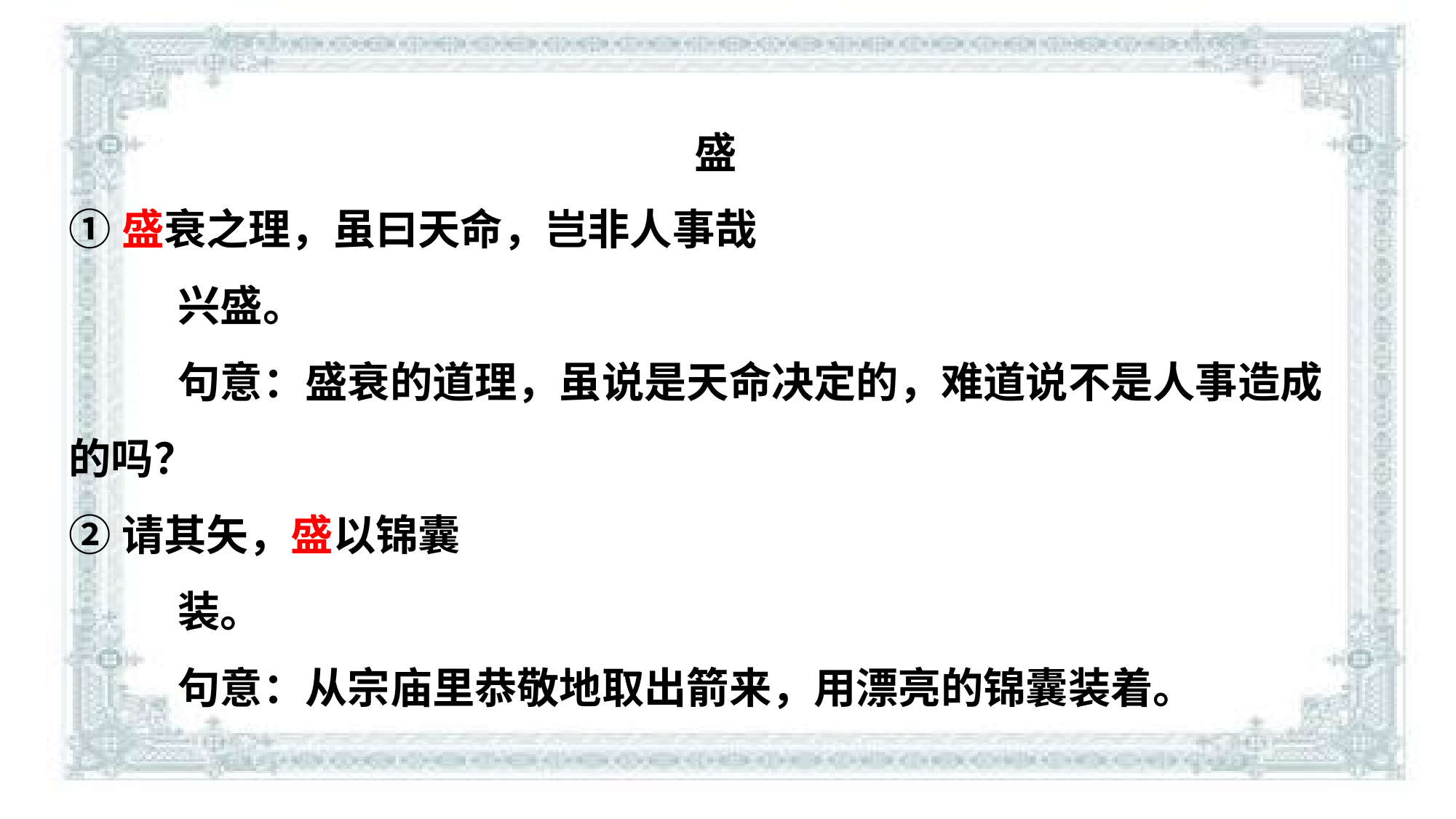

盛
①盛衰之理，虽曰天命，岂非人事哉
	兴盛。
	句意：盛衰的道理，虽说是天命决定的，难道说不是人事造成的吗？
②请其矢，盛以锦囊
	装。
	句意：从宗庙里恭敬地取出箭来，用漂亮的锦囊装着。